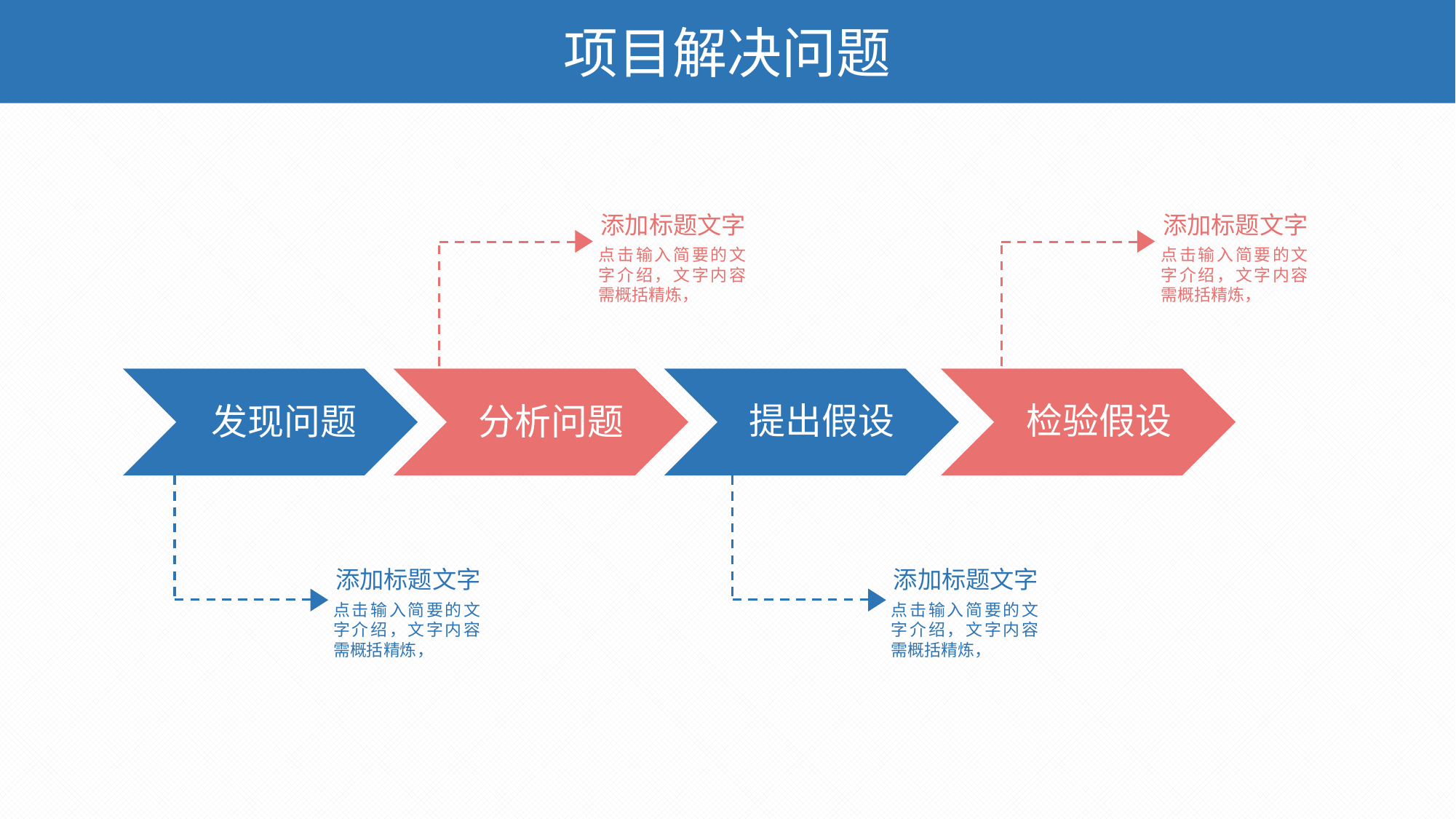

项目解决问题
添加标题文字

点击输入简要的文字介绍，文字内容需概括精炼，
添加标题文字

点击输入简要的文字介绍，文字内容需概括精炼，

发现问题

分析问题

提出假设

检验假设

添加标题文字

点击输入简要的文字介绍，文字内容需概括精炼，
添加标题文字

点击输入简要的文字介绍，文字内容需概括精炼，